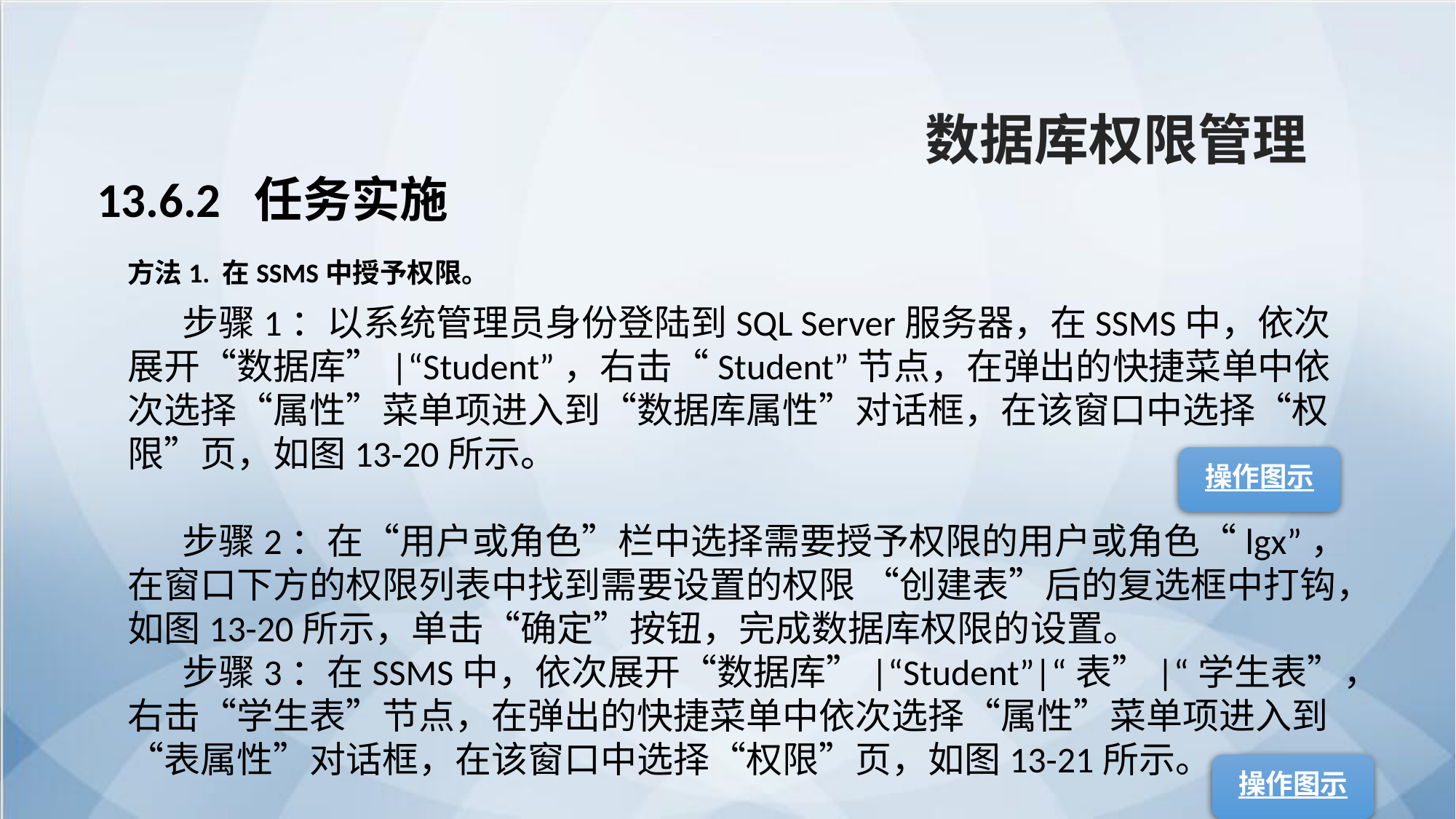

数据库权限管理
13.6.2  任务实施
方法1. 在SSMS中授予权限。
步骤1：以系统管理员身份登陆到SQL Server服务器，在SSMS中，依次展开“数据库”|“Student”，右击“Student”节点，在弹出的快捷菜单中依次选择“属性”菜单项进入到“数据库属性”对话框，在该窗口中选择“权限”页，如图13-20所示。

步骤2：在“用户或角色”栏中选择需要授予权限的用户或角色“lgx”，在窗口下方的权限列表中找到需要设置的权限 “创建表”后的复选框中打钩，如图13-20所示，单击“确定”按钮，完成数据库权限的设置。
步骤3：在SSMS中，依次展开“数据库”|“Student”|“表”|“学生表”，右击“学生表”节点，在弹出的快捷菜单中依次选择“属性”菜单项进入到“表属性”对话框，在该窗口中选择“权限”页，如图13-21所示。
操作图示
操作图示